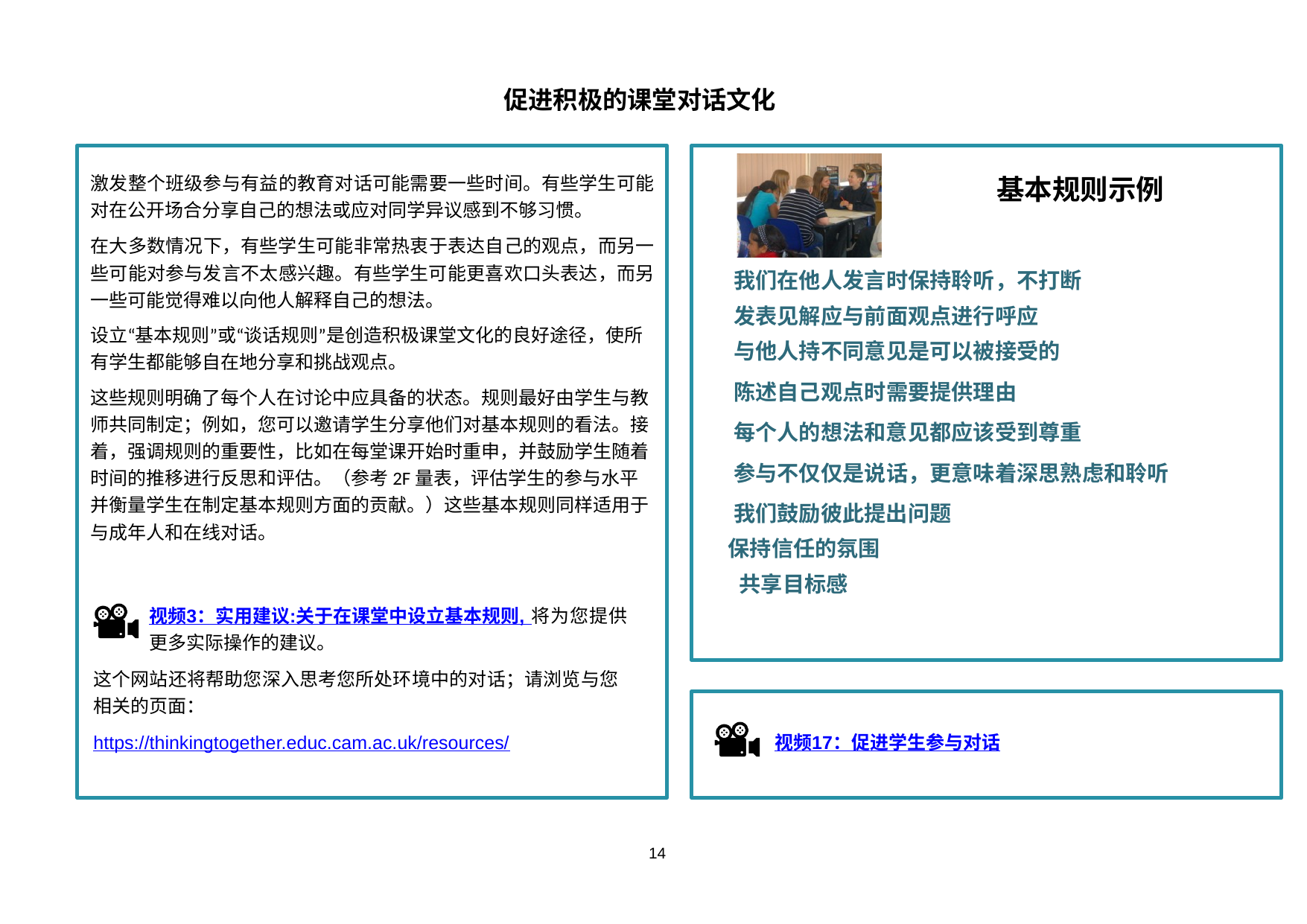

促进积极的课堂对话文化

激发整个班级参与有益的教育对话可能需要一些时间。有些学生可能对在公开场合分享自己的想法或应对同学异议感到不够习惯。
在大多数情况下，有些学生可能非常热衷于表达自己的观点，而另一些可能对参与发言不太感兴趣。有些学生可能更喜欢口头表达，而另一些可能觉得难以向他人解释自己的想法。
设立“基本规则”或“谈话规则”是创造积极课堂文化的良好途径，使所有学生都能够自在地分享和挑战观点。
这些规则明确了每个人在讨论中应具备的状态。规则最好由学生与教师共同制定；例如，您可以邀请学生分享他们对基本规则的看法。接着，强调规则的重要性，比如在每堂课开始时重申，并鼓励学生随着时间的推移进行反思和评估。（参考2F量表，评估学生的参与水平并衡量学生在制定基本规则方面的贡献。）这些基本规则同样适用于与成年人和在线对话。
                基本规则示例

我们在他人发言时保持聆听，不打断
发表见解应与前面观点进行呼应
与他人持不同意见是可以被接受的
陈述自己观点时需要提供理由
每个人的想法和意见都应该受到尊重
参与不仅仅是说话，更意味着深思熟虑和聆听
我们鼓励彼此提出问题
保持信任的氛围
 共享目标感
视频3：实用建议:关于在课堂中设立基本规则, 将为您提供更多实际操作的建议。
这个网站还将帮助您深入思考您所处环境中的对话；请浏览与您相关的页面：
https://thinkingtogether.educ.cam.ac.uk/resources/

视频17：促进学生参与对话
14